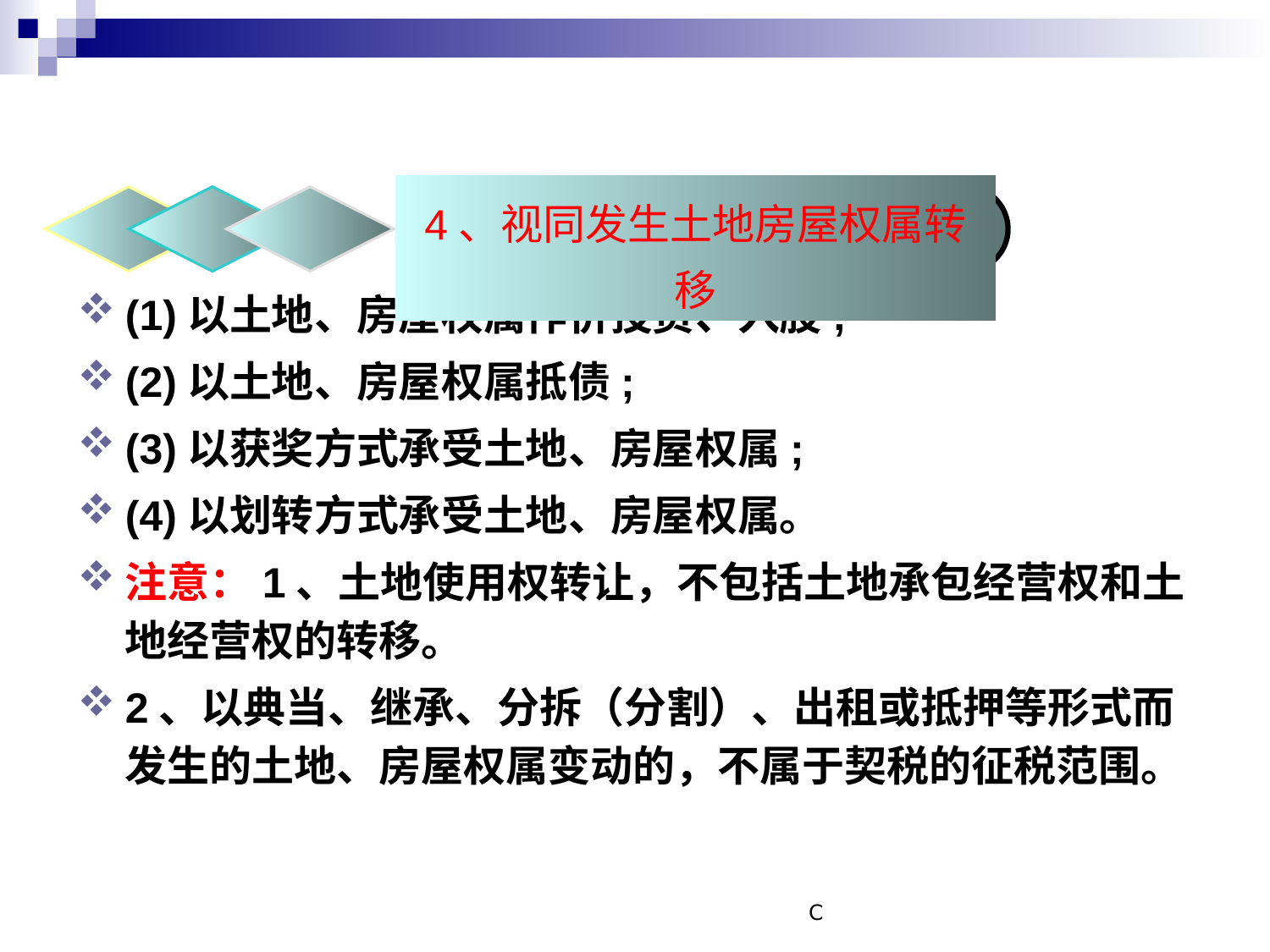

#
4、视同发生土地房屋权属转移

(1)以土地、房屋权属作价投资、入股;
(2)以土地、房屋权属抵债;
(3)以获奖方式承受土地、房屋权属;
(4)以划转方式承受土地、房屋权属。
注意：1、土地使用权转让，不包括土地承包经营权和土地经营权的转移。
2、以典当、继承、分拆（分割）、出租或抵押等形式而发生的土地、房屋权属变动的，不属于契税的征税范围。
C